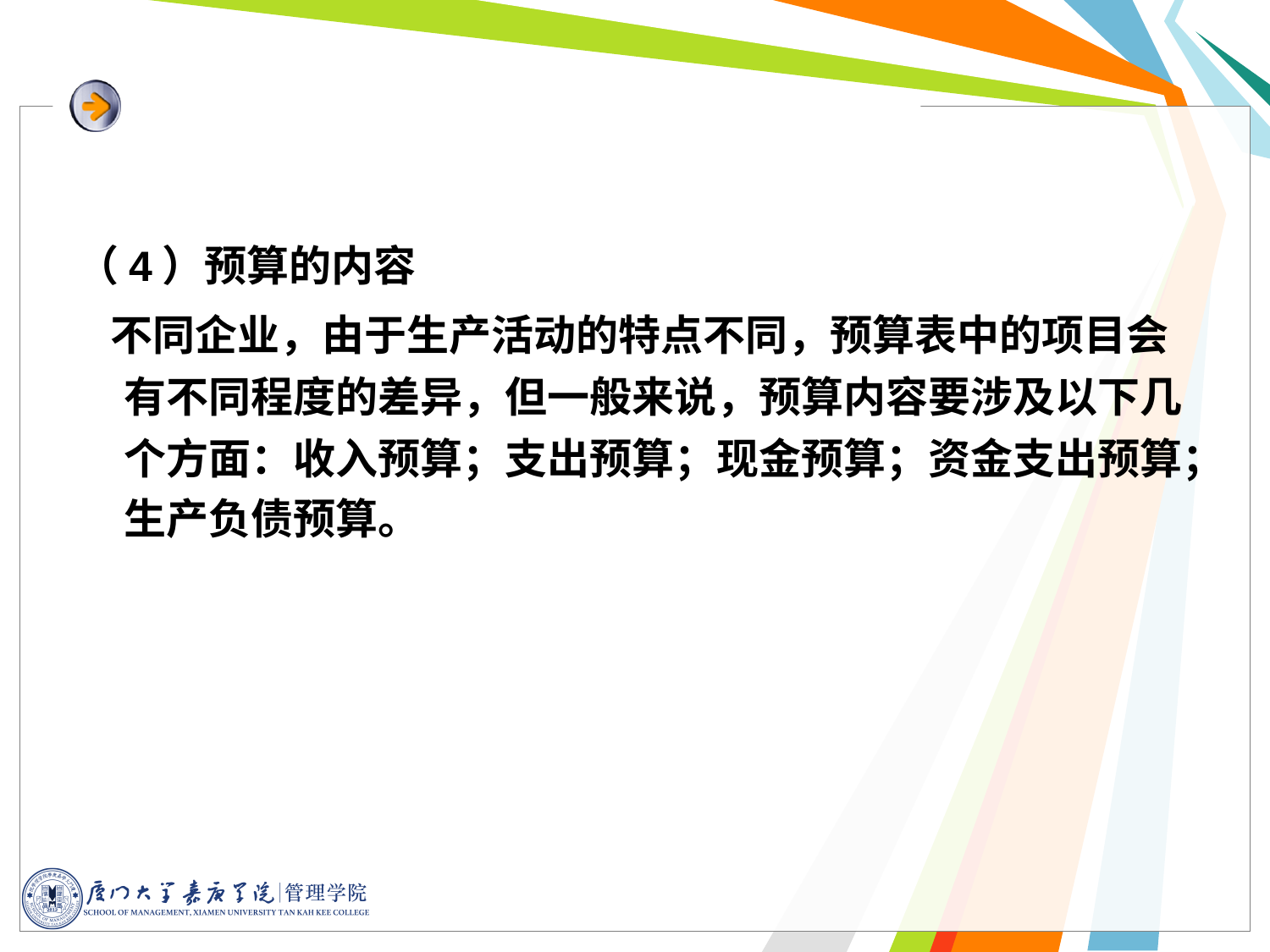

（4）预算的内容
  不同企业，由于生产活动的特点不同，预算表中的项目会有不同程度的差异，但一般来说，预算内容要涉及以下几个方面：收入预算；支出预算；现金预算；资金支出预算；生产负债预算。